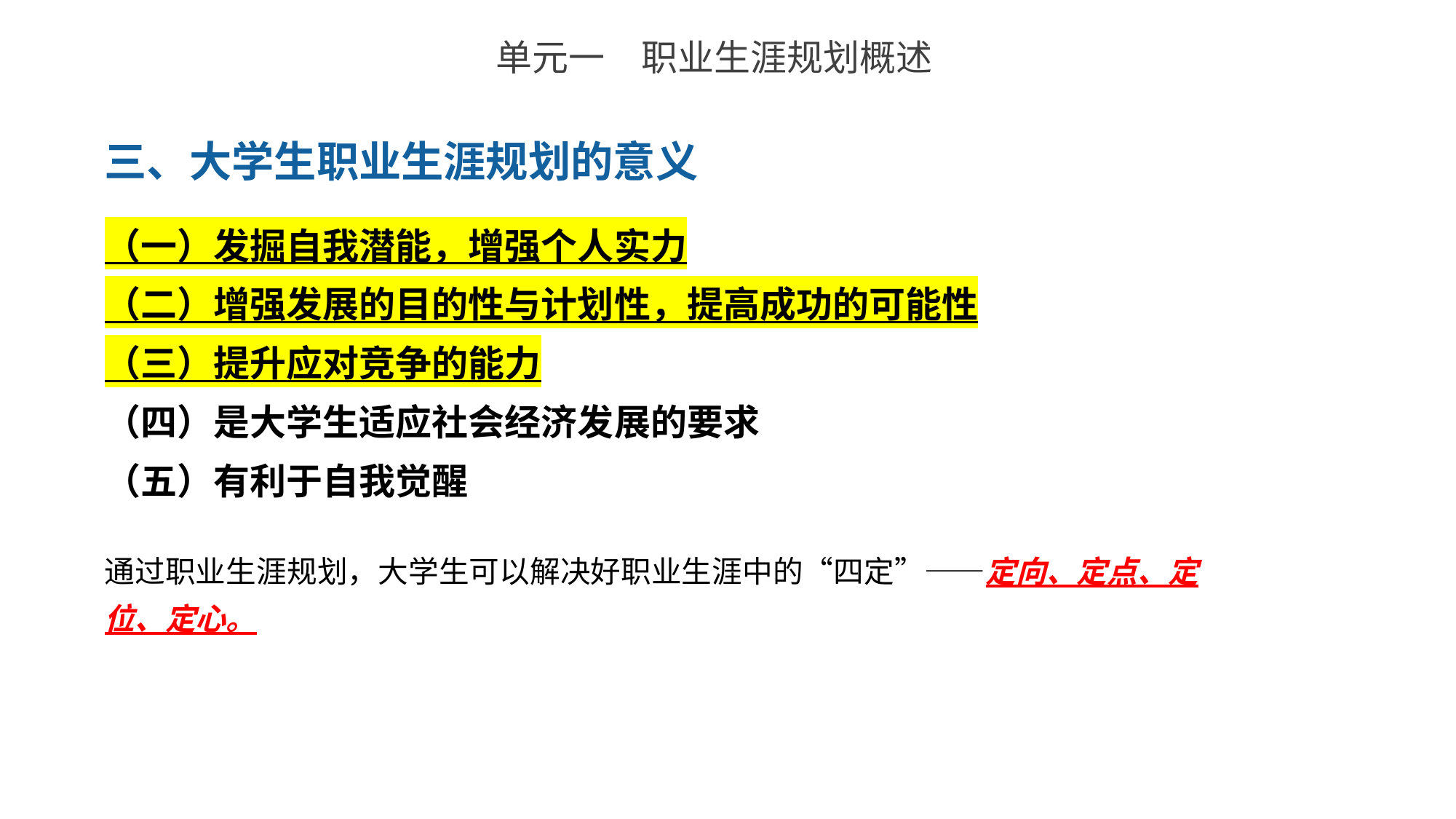

单元一　职业生涯规划概述
三、大学生职业生涯规划的意义
（一）发掘自我潜能，增强个人实力
（二）增强发展的目的性与计划性，提高成功的可能性
（三）提升应对竞争的能力
（四）是大学生适应社会经济发展的要求
（五）有利于自我觉醒
通过职业生涯规划，大学生可以解决好职业生涯中的“四定”——定向、定点、定
位、定心。